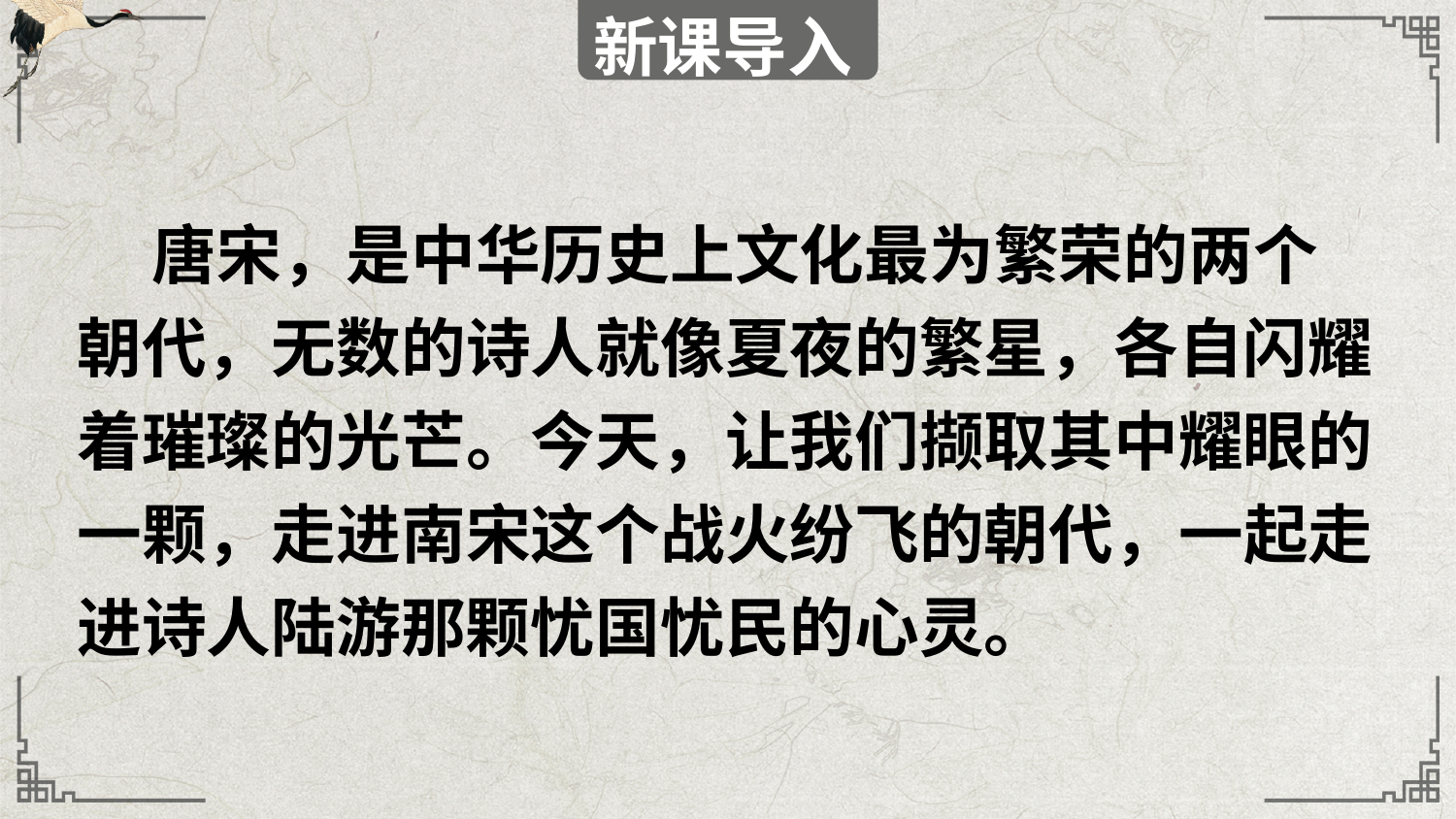

新课导入
    唐宋，是中华历史上文化最为繁荣的两个朝代，无数的诗人就像夏夜的繁星，各自闪耀着璀璨的光芒。今天，让我们撷取其中耀眼的一颗，走进南宋这个战火纷飞的朝代，一起走进诗人陆游那颗忧国忧民的心灵。